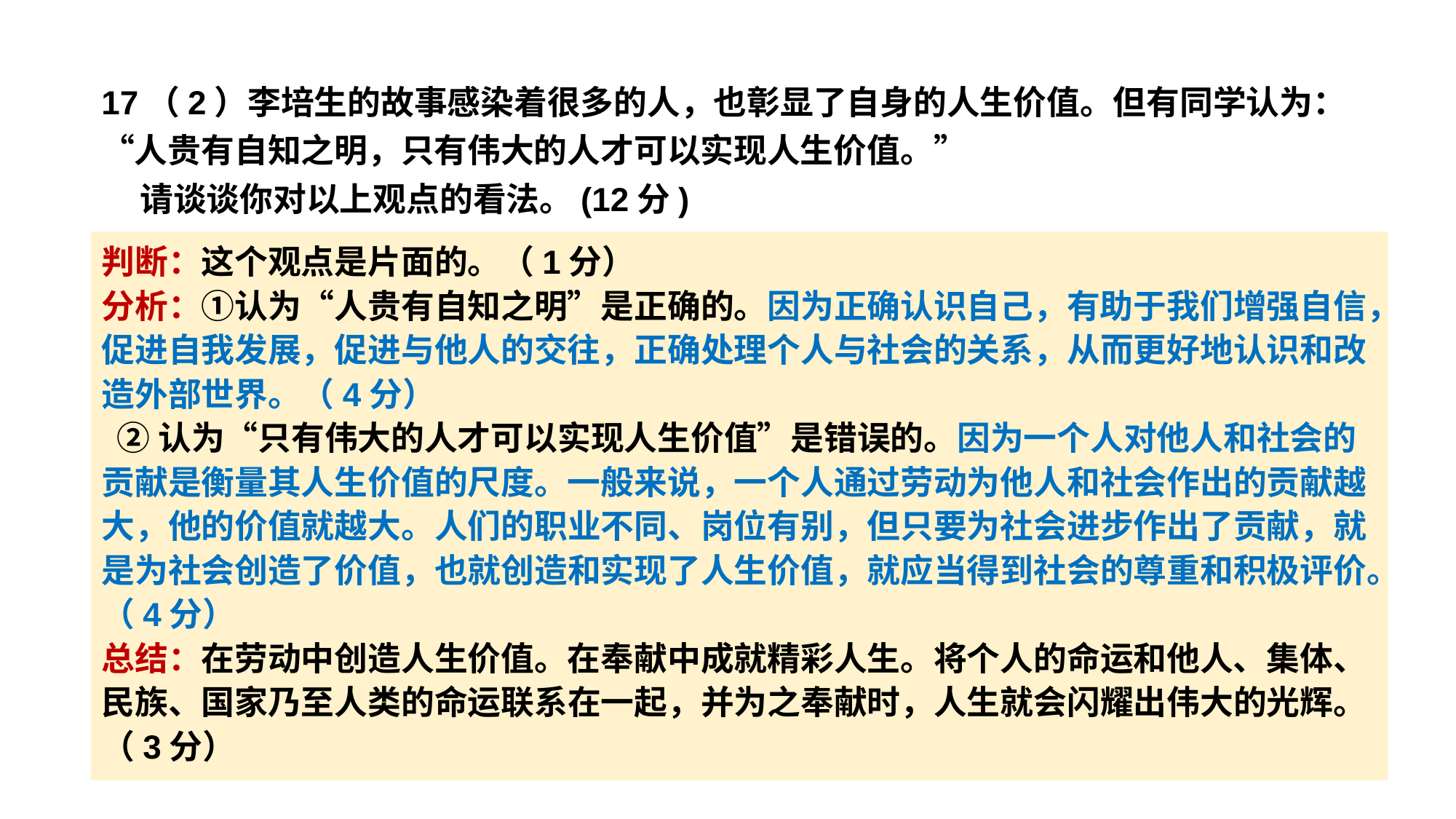

17（2）李培生的故事感染着很多的人，也彰显了自身的人生价值。但有同学认为：“人贵有自知之明，只有伟大的人才可以实现人生价值。”
    请谈谈你对以上观点的看法。(12分)
判断：这个观点是片面的。（1分）
分析：①认为“人贵有自知之明”是正确的。因为正确认识自己，有助于我们增强自信，促进自我发展，促进与他人的交往，正确处理个人与社会的关系，从而更好地认识和改造外部世界。（4分）
  ②认为“只有伟大的人才可以实现人生价值”是错误的。因为一个人对他人和社会的贡献是衡量其人生价值的尺度。一般来说，一个人通过劳动为他人和社会作出的贡献越大，他的价值就越大。人们的职业不同、岗位有别，但只要为社会进步作出了贡献，就是为社会创造了价值，也就创造和实现了人生价值，就应当得到社会的尊重和积极评价。（4分）
总结：在劳动中创造人生价值。在奉献中成就精彩人生。将个人的命运和他人、集体、民族、国家乃至人类的命运联系在一起，并为之奉献时，人生就会闪耀出伟大的光辉。（3分）